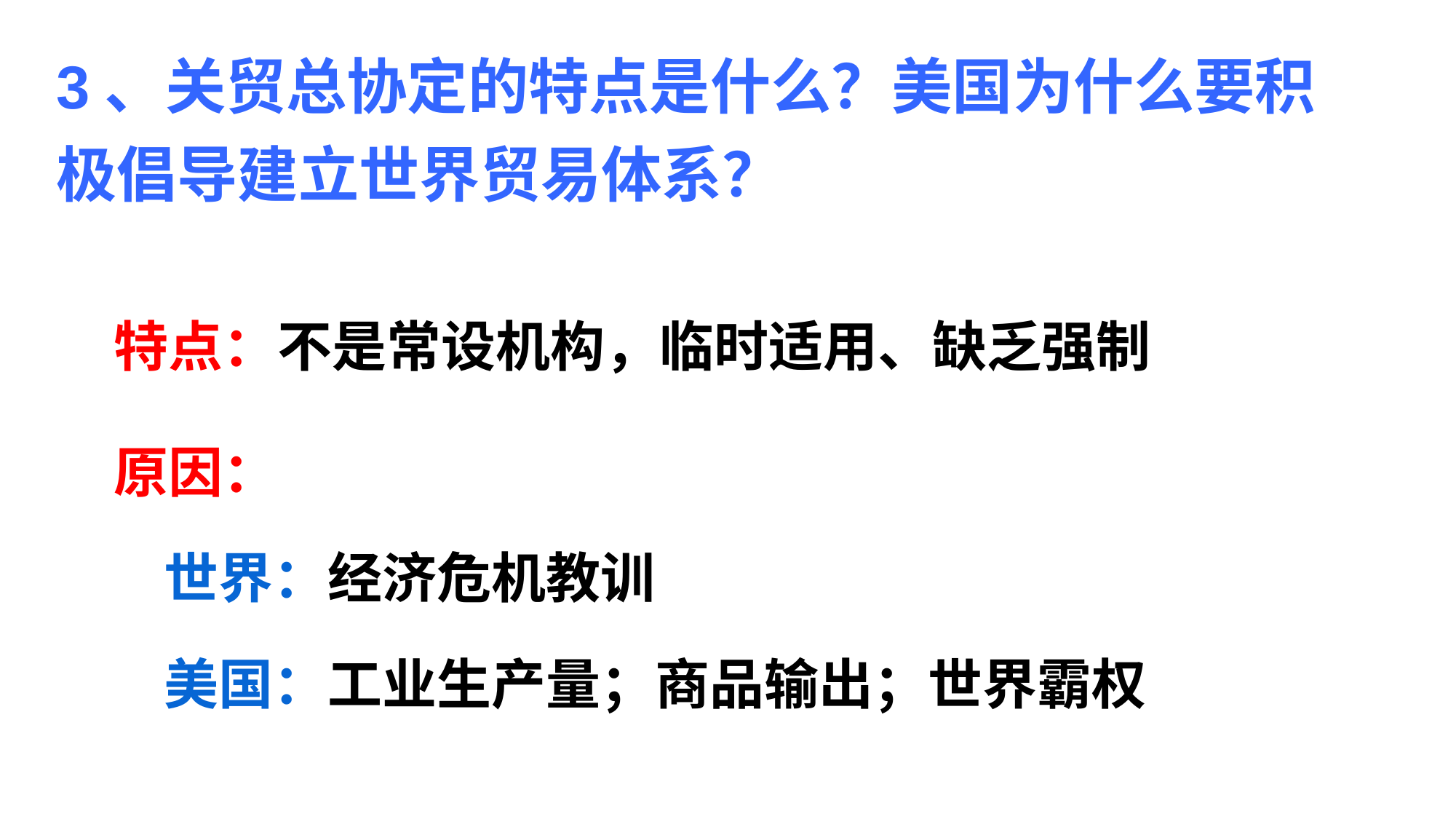

3、关贸总协定的特点是什么？美国为什么要积极倡导建立世界贸易体系？
特点：不是常设机构，临时适用、缺乏强制
原因：
   世界：经济危机教训
   美国：工业生产量；商品输出；世界霸权